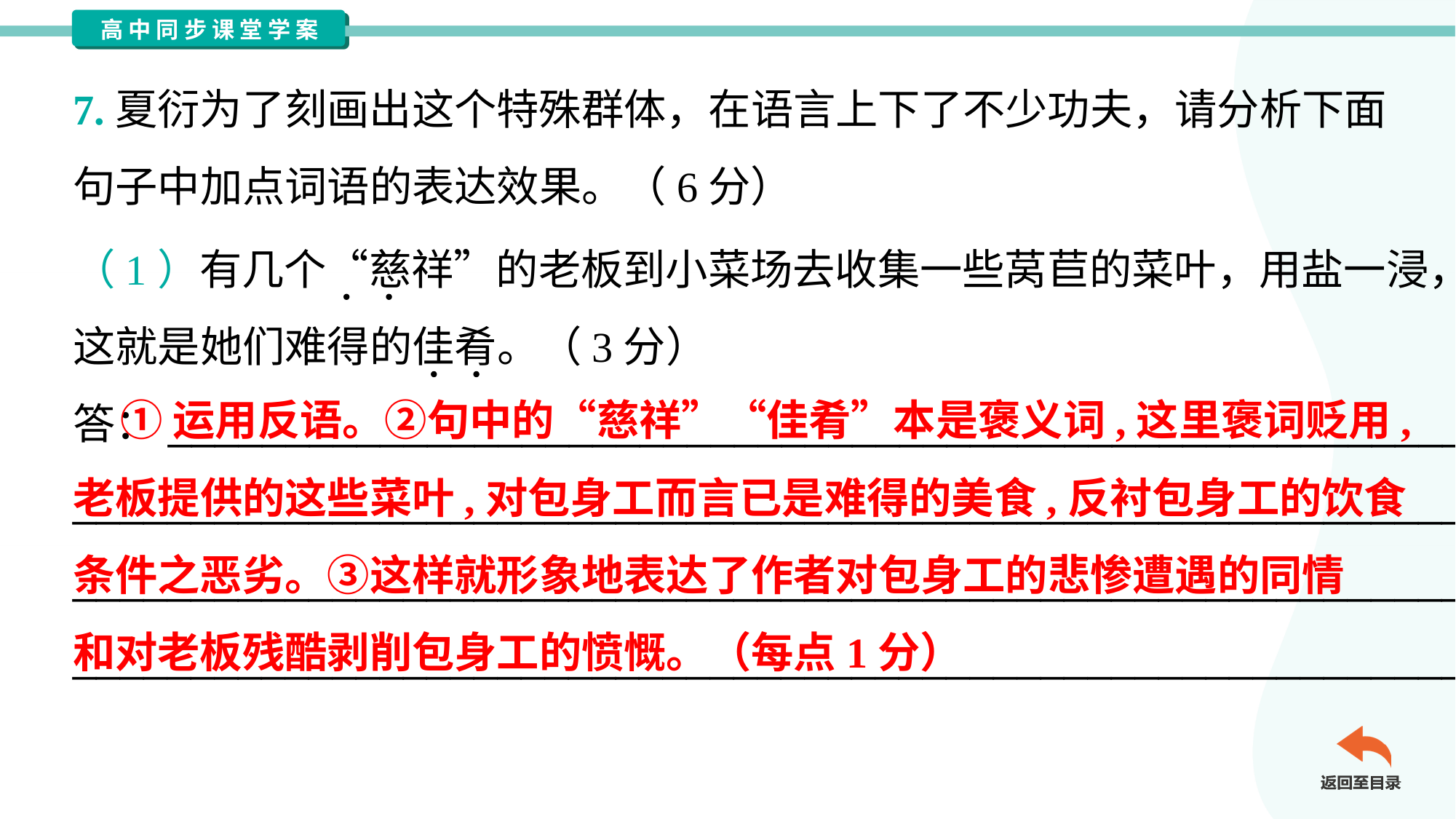

7.夏衍为了刻画出这个特殊群体，在语言上下了不少功夫，请分析下面
句子中加点词语的表达效果。（6分）
（1）有几个“慈祥”的老板到小菜场去收集一些莴苣的菜叶，用盐一浸，
这就是她们难得的佳肴。（3分）
答：_________________________________________________________
_____________________________________________________________
_____________________________________________________________
_____________________________________________________________

     ①运用反语。②句中的“慈祥”“佳肴”本是褒义词,这里褒词贬用,
老板提供的这些菜叶,对包身工而言已是难得的美食,反衬包身工的饮食
条件之恶劣。③这样就形象地表达了作者对包身工的悲惨遭遇的同情
和对老板残酷剥削包身工的愤慨。（每点1分）